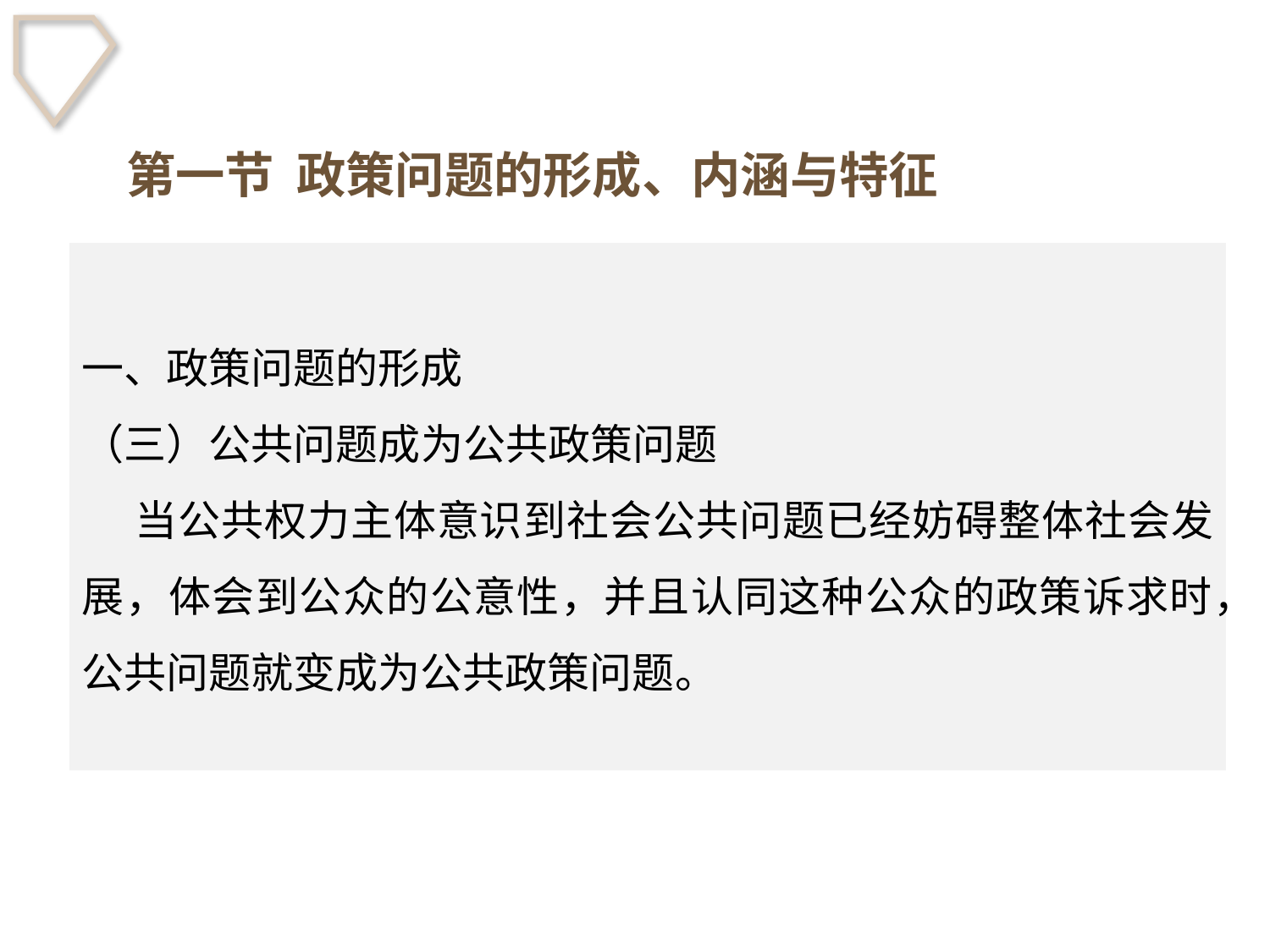

第一节  政策问题的形成、内涵与特征
一、政策问题的形成
（三）公共问题成为公共政策问题
    当公共权力主体意识到社会公共问题已经妨碍整体社会发展，体会到公众的公意性，并且认同这种公众的政策诉求时，公共问题就变成为公共政策问题。